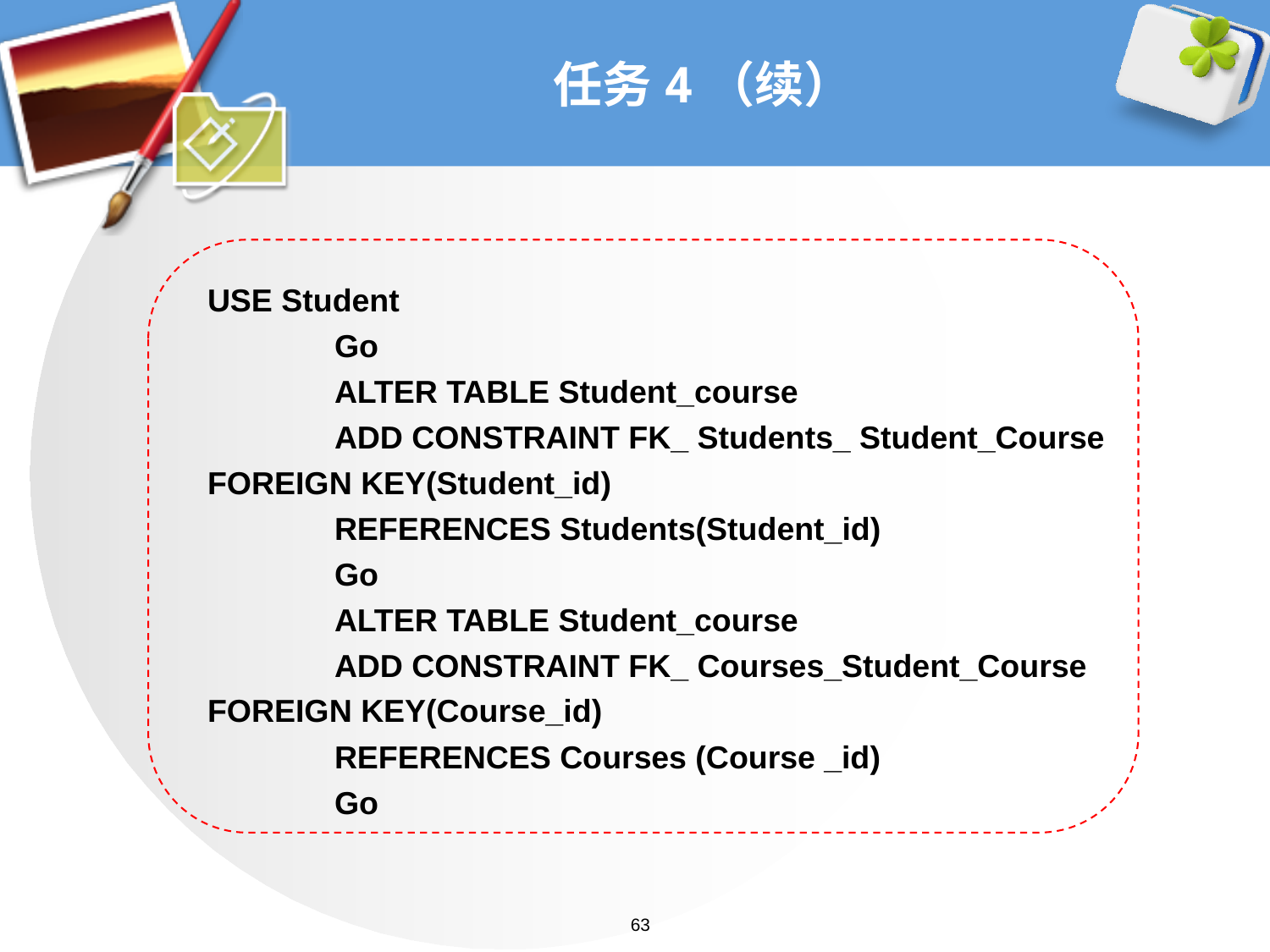

# 任务4（续）

USE Student
	Go
	ALTER TABLE Student_course
	ADD CONSTRAINT FK_ Students_ Student_Course FOREIGN KEY(Student_id)
	REFERENCES Students(Student_id)
	Go
	ALTER TABLE Student_course
	ADD CONSTRAINT FK_ Courses_Student_Course FOREIGN KEY(Course_id)
	REFERENCES Courses (Course _id)
	Go
63